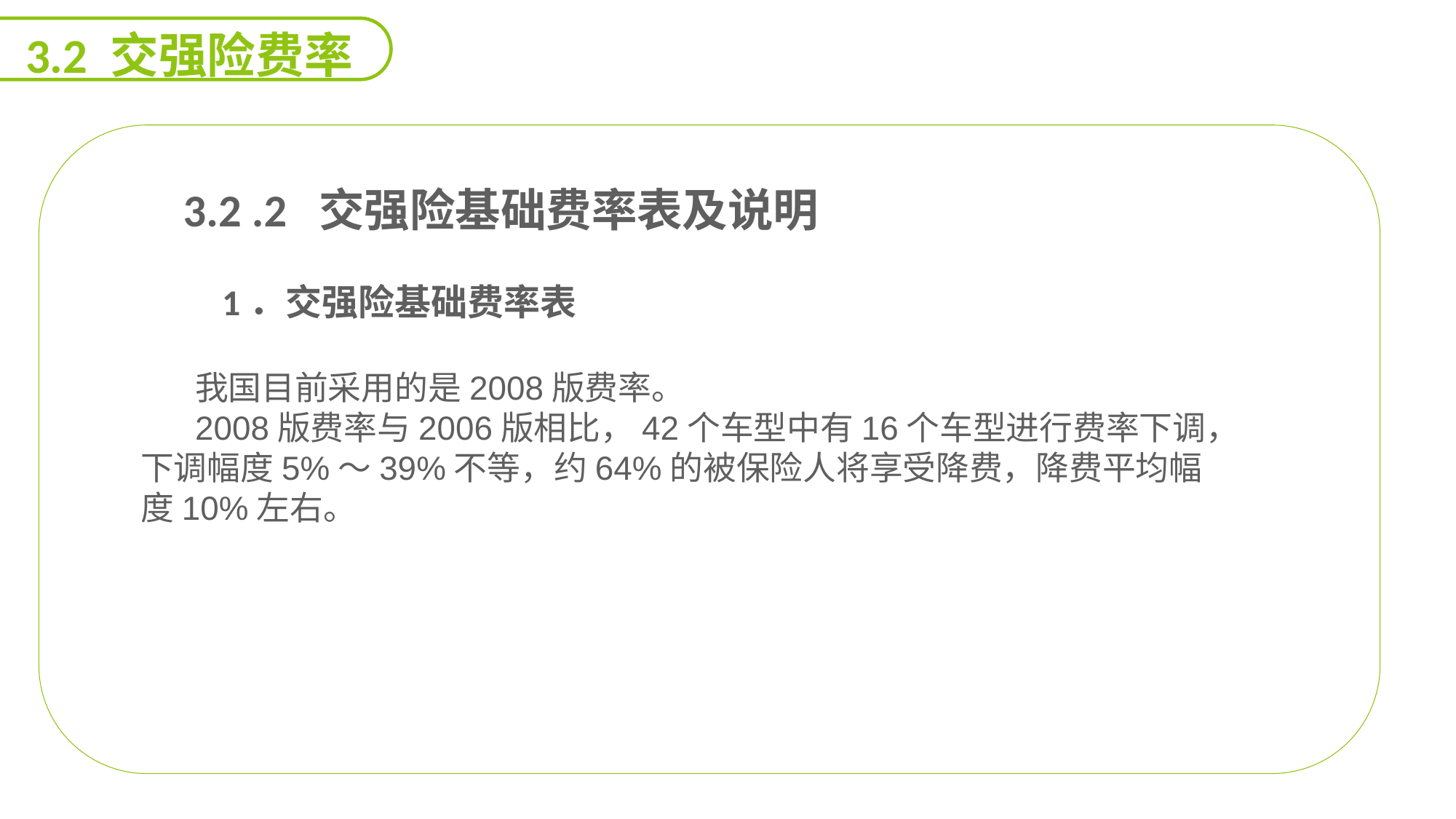

3.2 交强险费率

 3.2 .2  交强险基础费率表及说明

      1．交强险基础费率表

我国目前采用的是2008版费率。
2008版费率与2006版相比，42个车型中有16个车型进行费率下调，下调幅度5%～39%不等，约64%的被保险人将享受降费，降费平均幅度10%左右。

能力
目标
延迟符